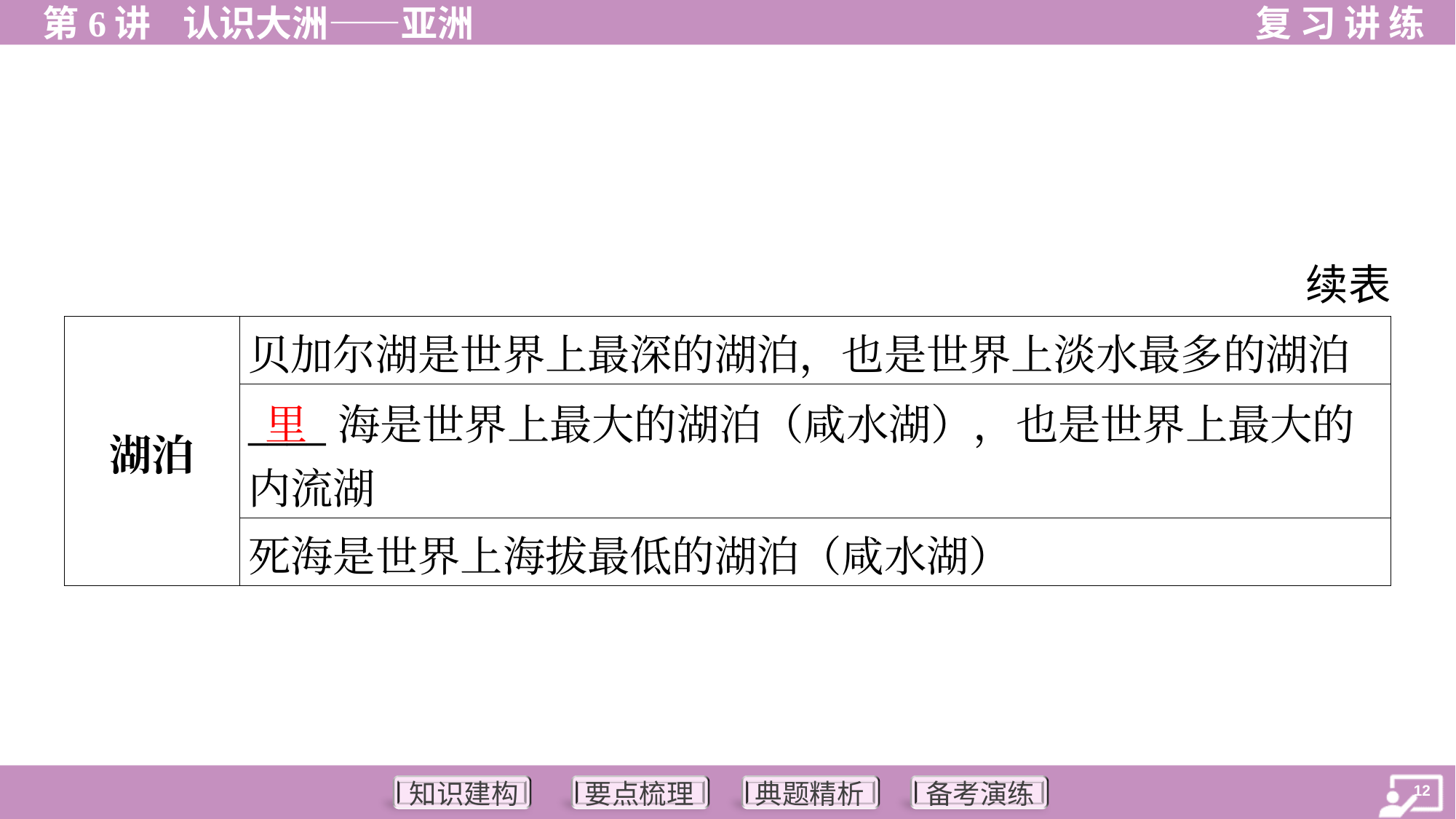

续表
| 湖泊 | 贝加尔湖是世界上最深的湖泊，也是世界上淡水最多的湖泊 |
| --- | --- |
|  | \_\_\_\_海是世界上最大的湖泊（咸水湖），也是世界上最大的 内流湖 |
|  | 死海是世界上海拔最低的湖泊（咸水湖） |
里